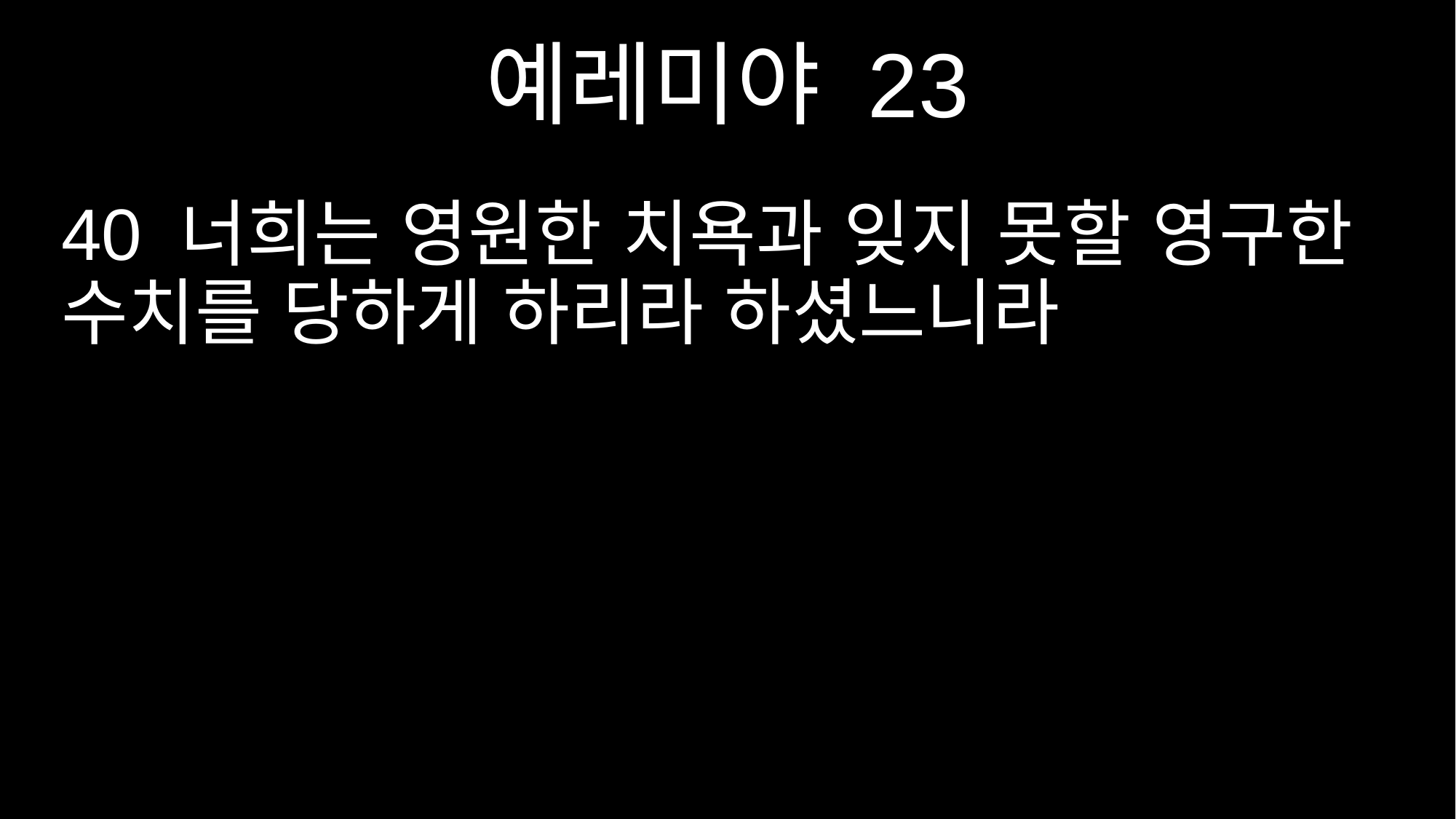

예레미야 23
40 너희는 영원한 치욕과 잊지 못할 영구한 수치를 당하게 하리라 하셨느니라